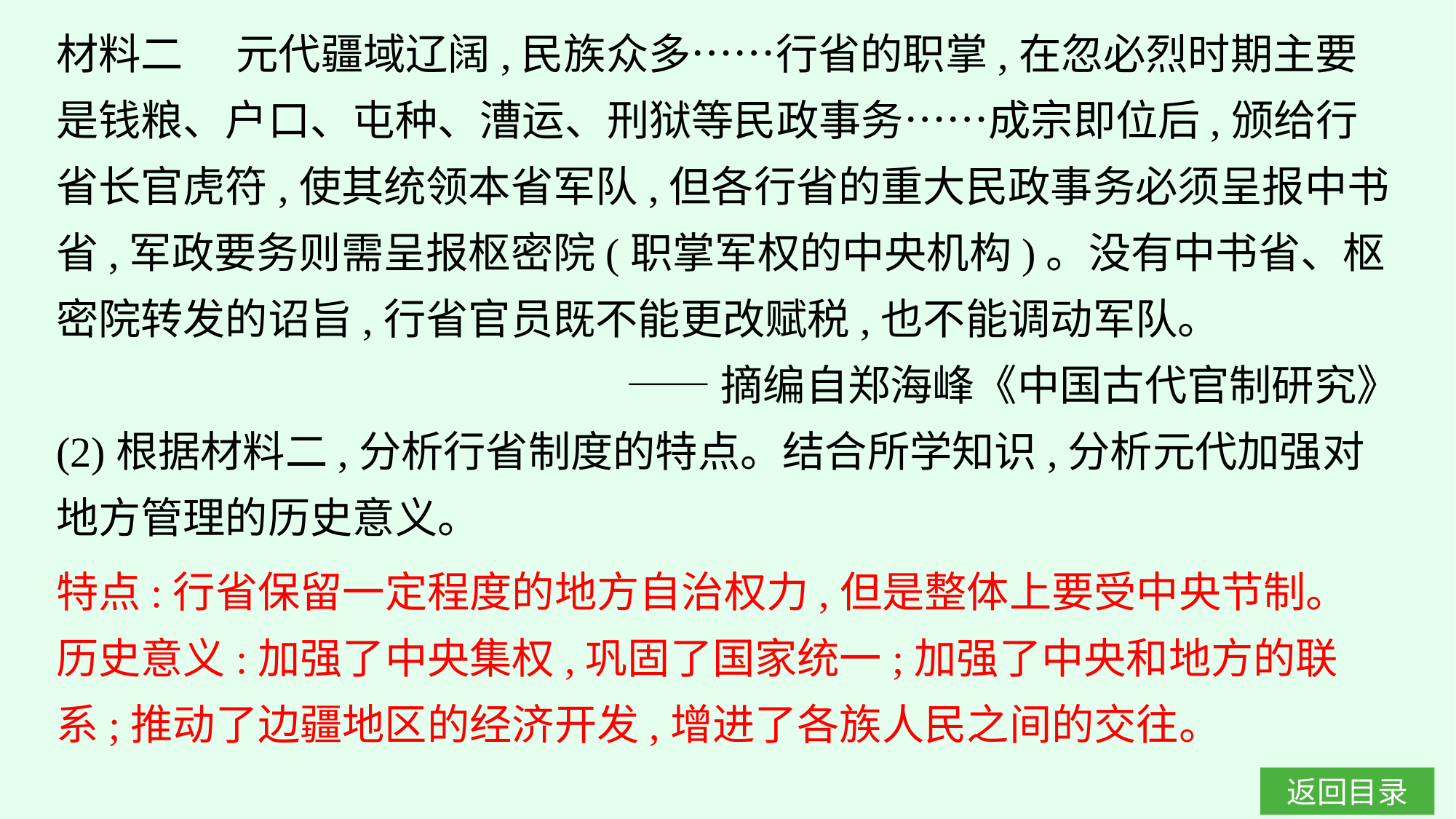

材料二　 元代疆域辽阔,民族众多……行省的职掌,在忽必烈时期主要是钱粮、户口、屯种、漕运、刑狱等民政事务……成宗即位后,颁给行省长官虎符,使其统领本省军队,但各行省的重大民政事务必须呈报中书省,军政要务则需呈报枢密院(职掌军权的中央机构)。没有中书省、枢密院转发的诏旨,行省官员既不能更改赋税,也不能调动军队。
——摘编自郑海峰《中国古代官制研究》
(2)根据材料二,分析行省制度的特点。结合所学知识,分析元代加强对地方管理的历史意义。
特点:行省保留一定程度的地方自治权力,但是整体上要受中央节制。
历史意义:加强了中央集权,巩固了国家统一;加强了中央和地方的联系;推动了边疆地区的经济开发,增进了各族人民之间的交往。